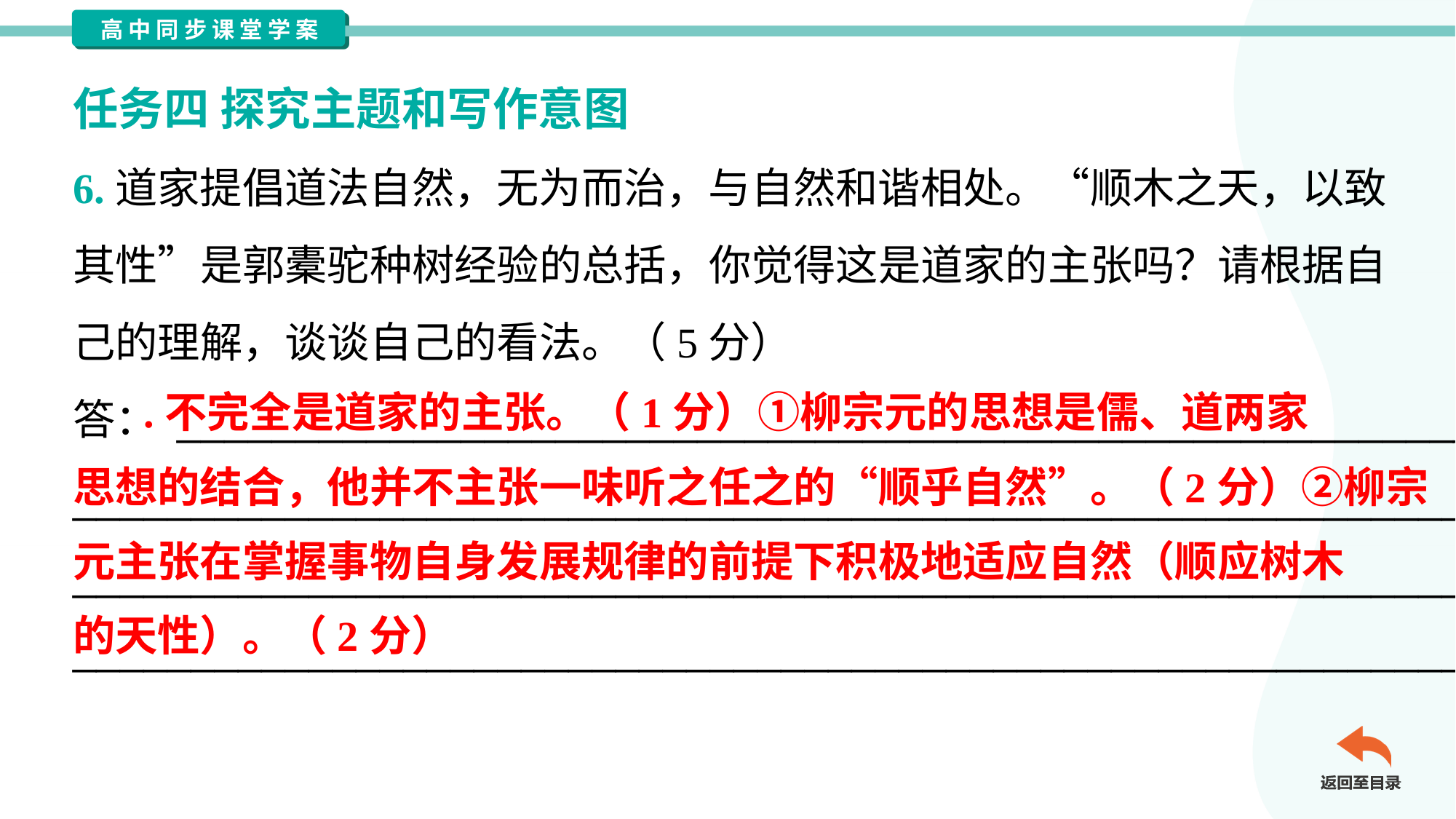

任务四 探究主题和写作意图
6.道家提倡道法自然，无为而治，与自然和谐相处。“顺木之天，以致
其性”是郭橐驼种树经验的总括，你觉得这是道家的主张吗？请根据自
己的理解，谈谈自己的看法。（5分）
答： ________________________________________________________
_____________________________________________________________
_____________________________________________________________
_____________________________________________________________
      .不完全是道家的主张。（1分）①柳宗元的思想是儒、道两家
思想的结合，他并不主张一味听之任之的“顺乎自然”。（2分）②柳宗
元主张在掌握事物自身发展规律的前提下积极地适应自然（顺应树木
的天性）。（2分）